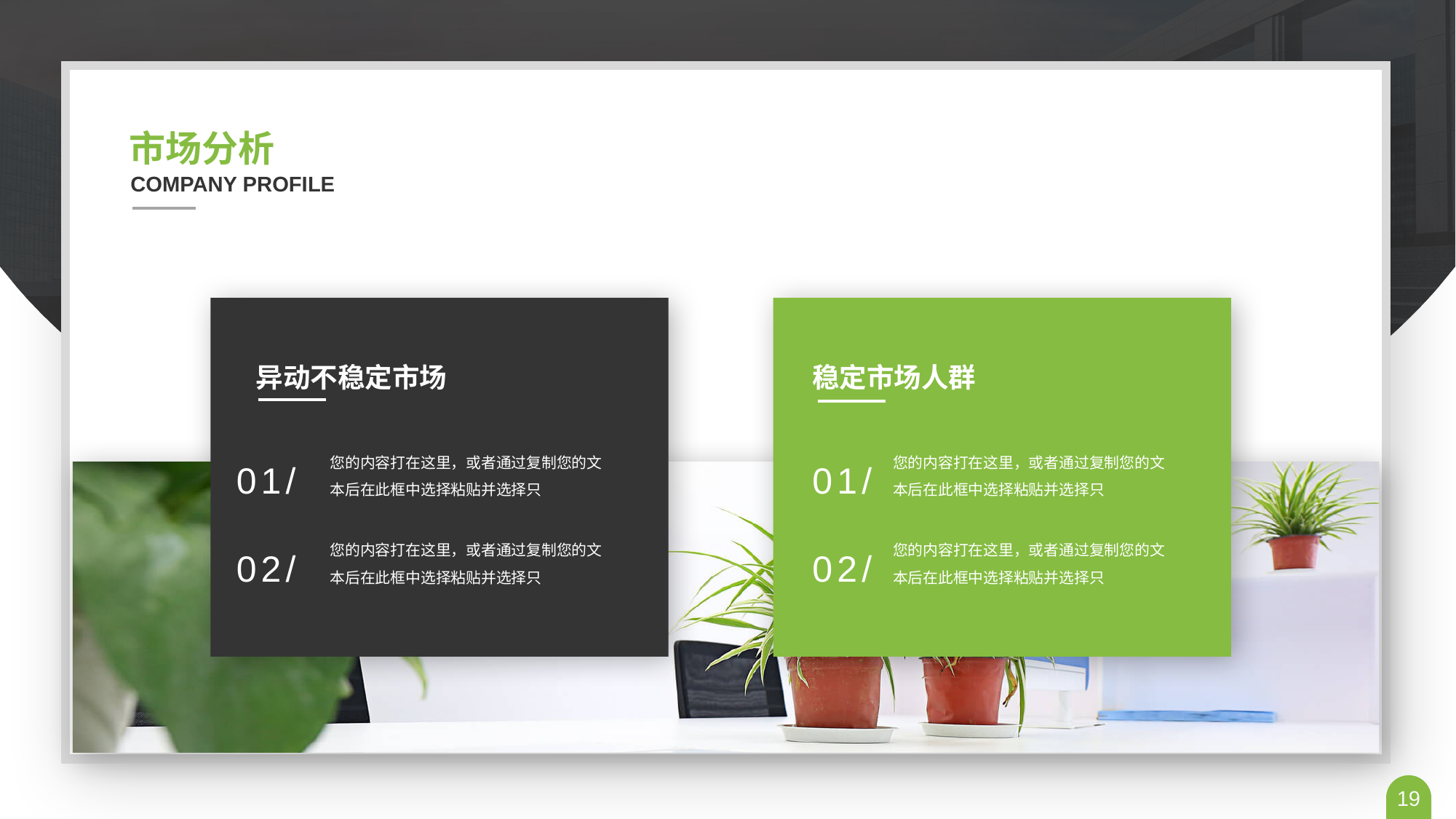

市场分析
COMPANY PROFILE

异动不稳定市场
01/
您的内容打在这里，或者通过复制您的文本后在此框中选择粘贴并选择只
02/
您的内容打在这里，或者通过复制您的文本后在此框中选择粘贴并选择只

稳定市场人群
01/
您的内容打在这里，或者通过复制您的文本后在此框中选择粘贴并选择只
02/
您的内容打在这里，或者通过复制您的文本后在此框中选择粘贴并选择只